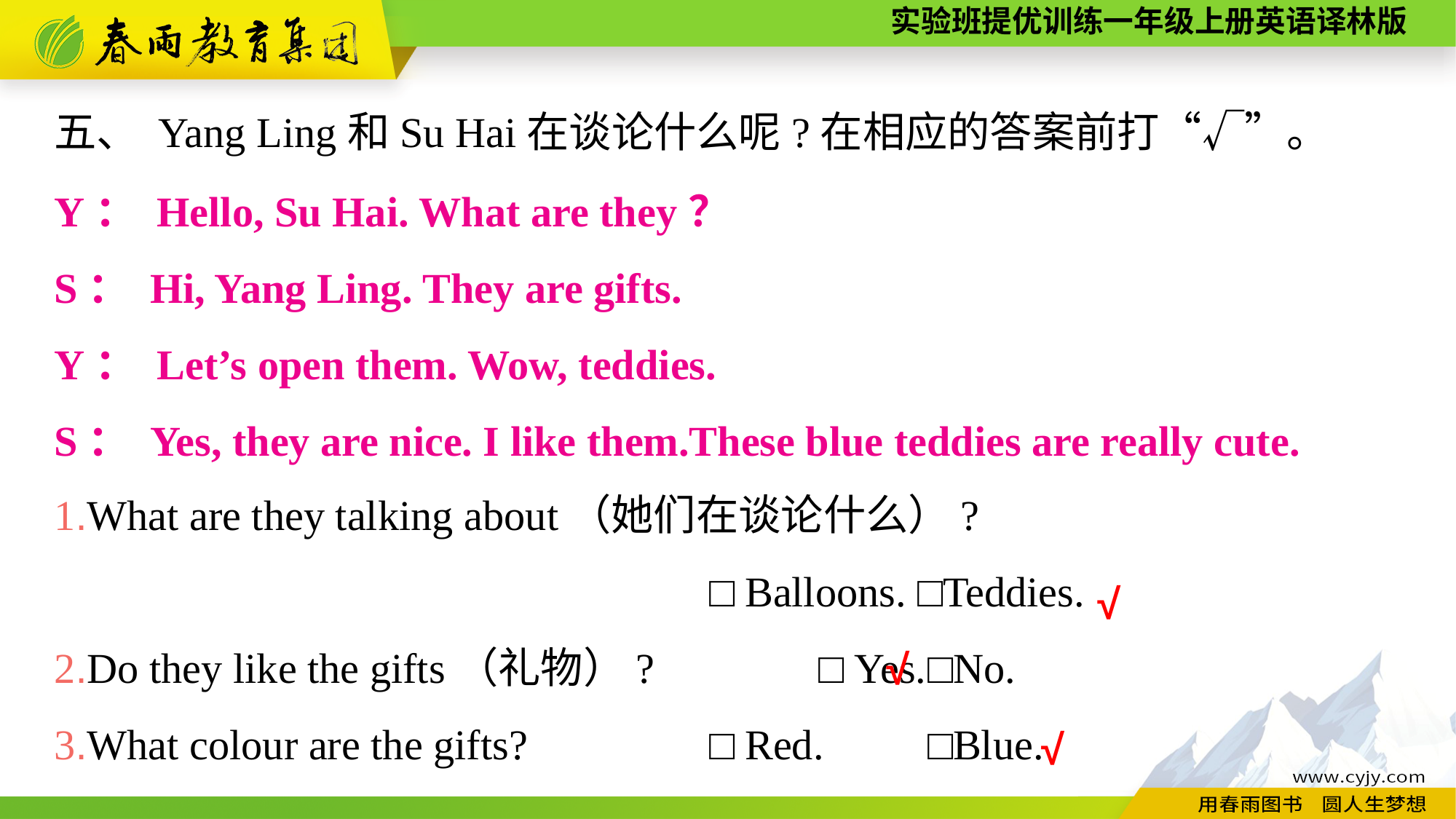

五、 Yang Ling和Su Hai在谈论什么呢?在相应的答案前打“√”。
Y： Hello, Su Hai. What are they？
S： Hi, Yang Ling. They are gifts.
Y： Let’s open them. Wow, teddies.
S： Yes, they are nice. I like them.These blue teddies are really cute.
1.What are they talking about（她们在谈论什么）?
　　　　　　　　　　　　　　	□Balloons. □Teddies.
2.Do they like the gifts（礼物）?　　	□Yes.	□No.
3.What colour are the gifts?　　　	□Red.	□Blue.
√
√
√